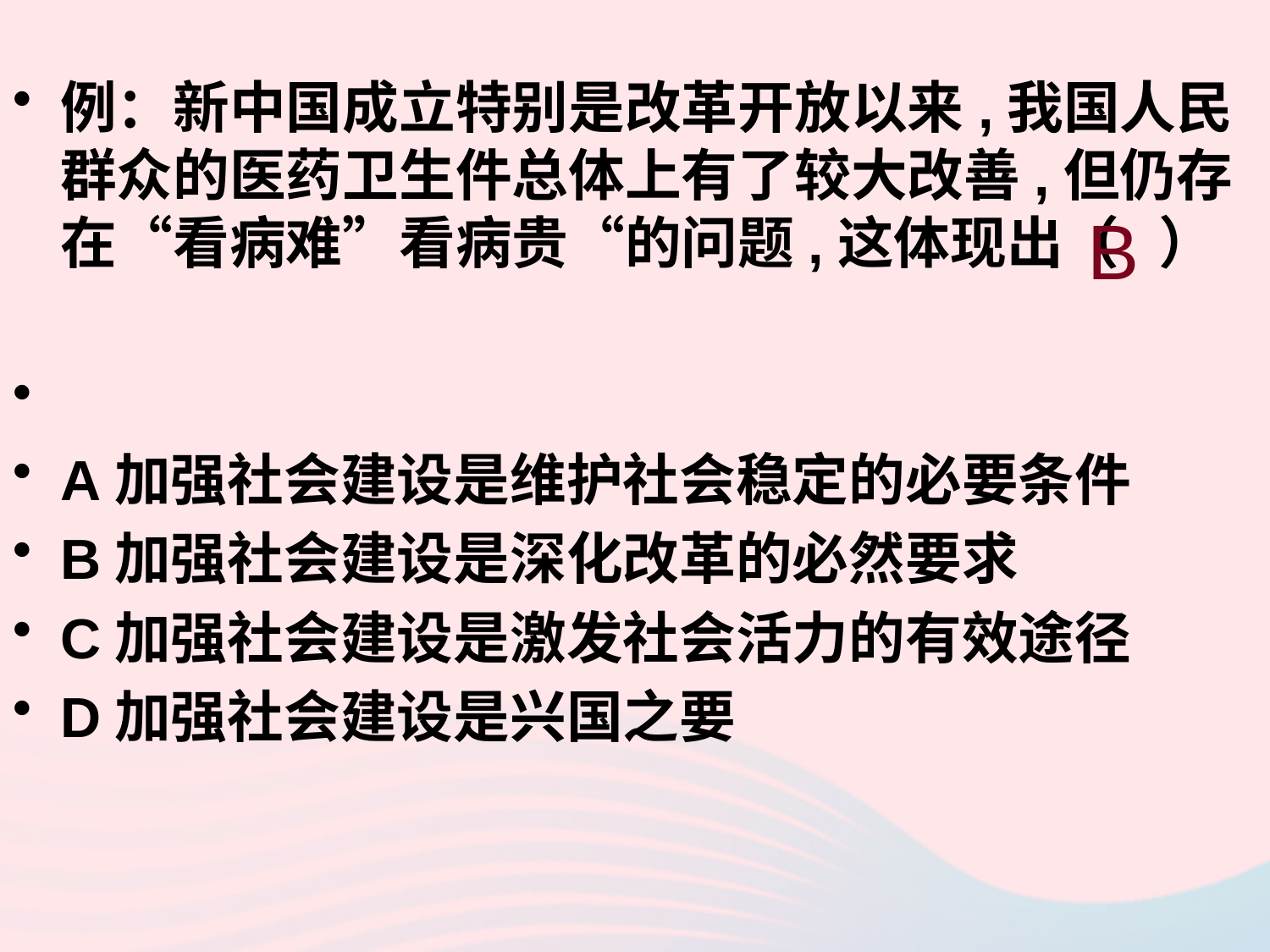

例：新中国成立特别是改革开放以来,我国人民群众的医药卫生件总体上有了较大改善,但仍存在“看病难”看病贵“的问题,这体现出（   ）

A加强社会建设是维护社会稳定的必要条件
B加强社会建设是深化改革的必然要求
C加强社会建设是激发社会活力的有效途径
D加强社会建设是兴国之要
B